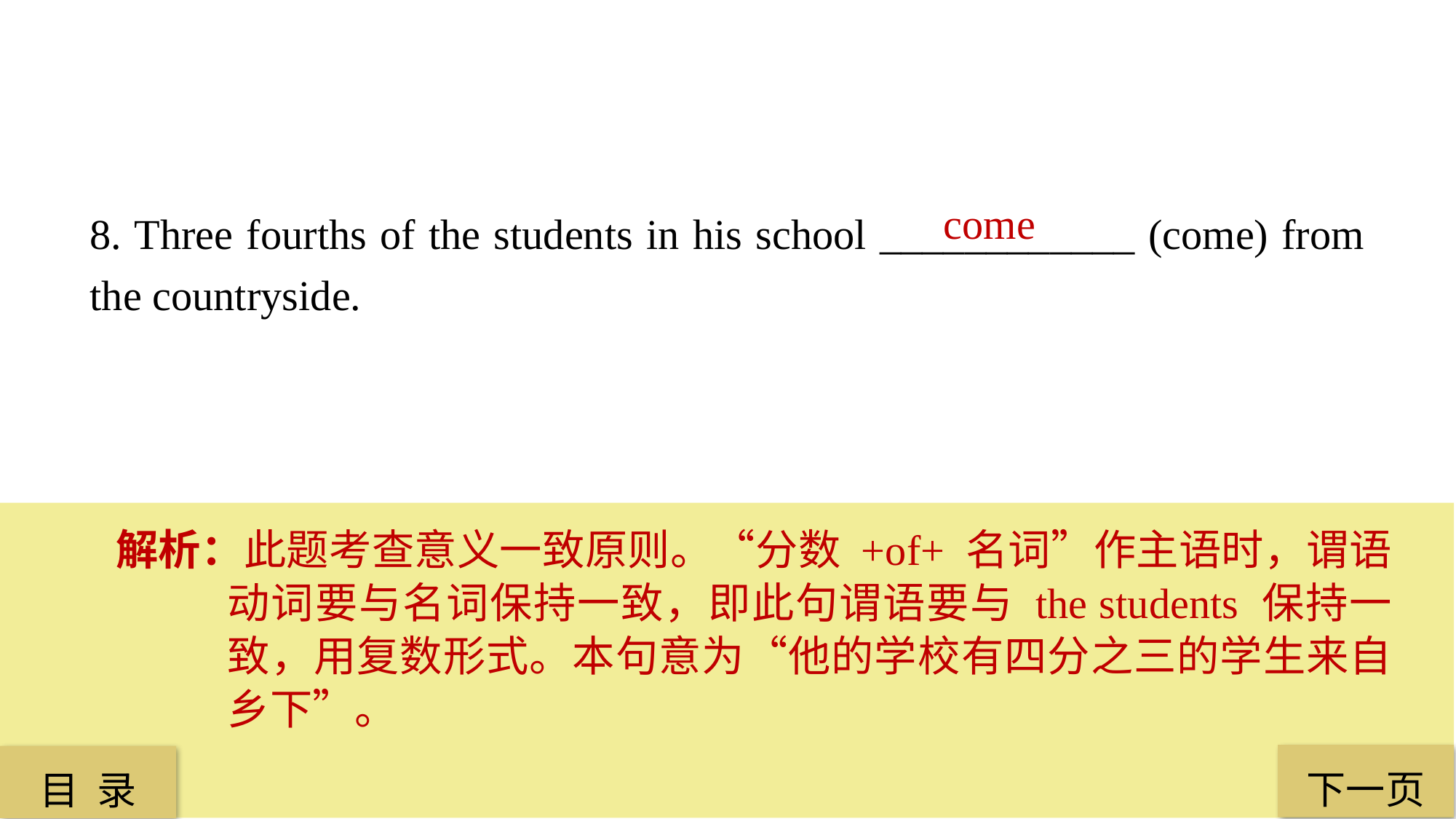

come
8. Three fourths of the students in his school ____________ (come) from the countryside.
解析：此题考查意义一致原则。“分数 +of+ 名词”作主语时，谓语动词要与名词保持一致，即此句谓语要与 the students 保持一致，用复数形式。本句意为“他的学校有四分之三的学生来自乡下”。